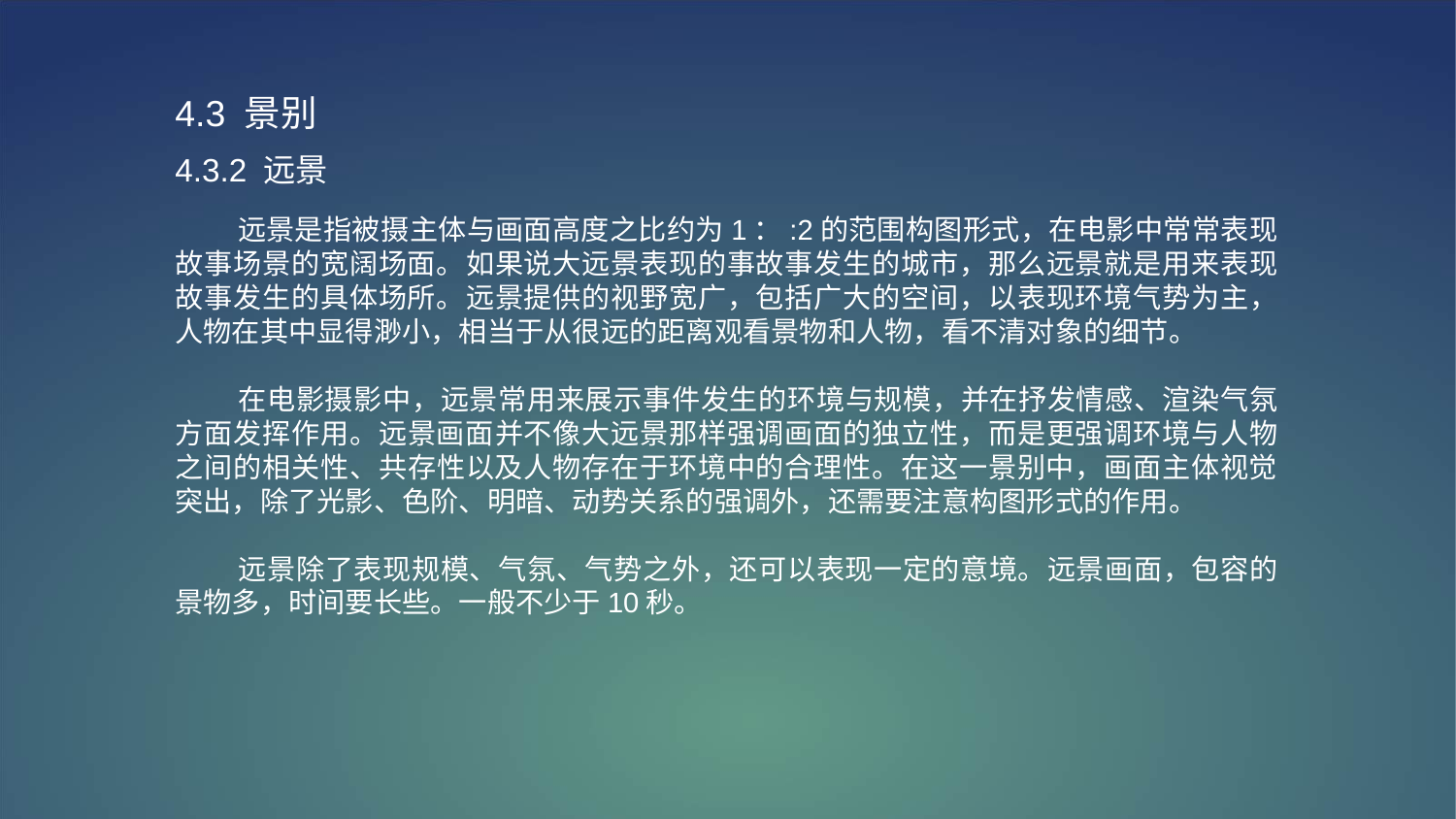

4.3 景别
4.3.2 远景
  远景是指被摄主体与画面高度之比约为1：:2的范围构图形式，在电影中常常表现故事场景的宽阔场面。如果说大远景表现的事故事发生的城市，那么远景就是用来表现故事发生的具体场所。远景提供的视野宽广，包括广大的空间，以表现环境气势为主，人物在其中显得渺小，相当于从很远的距离观看景物和人物，看不清对象的细节。

  在电影摄影中，远景常用来展示事件发生的环境与规模，并在抒发情感、渲染气氛方面发挥作用。远景画面并不像大远景那样强调画面的独立性，而是更强调环境与人物之间的相关性、共存性以及人物存在于环境中的合理性。在这一景别中，画面主体视觉突出，除了光影、色阶、明暗、动势关系的强调外，还需要注意构图形式的作用。

  远景除了表现规模、气氛、气势之外，还可以表现一定的意境。远景画面，包容的景物多，时间要长些。一般不少于10秒。